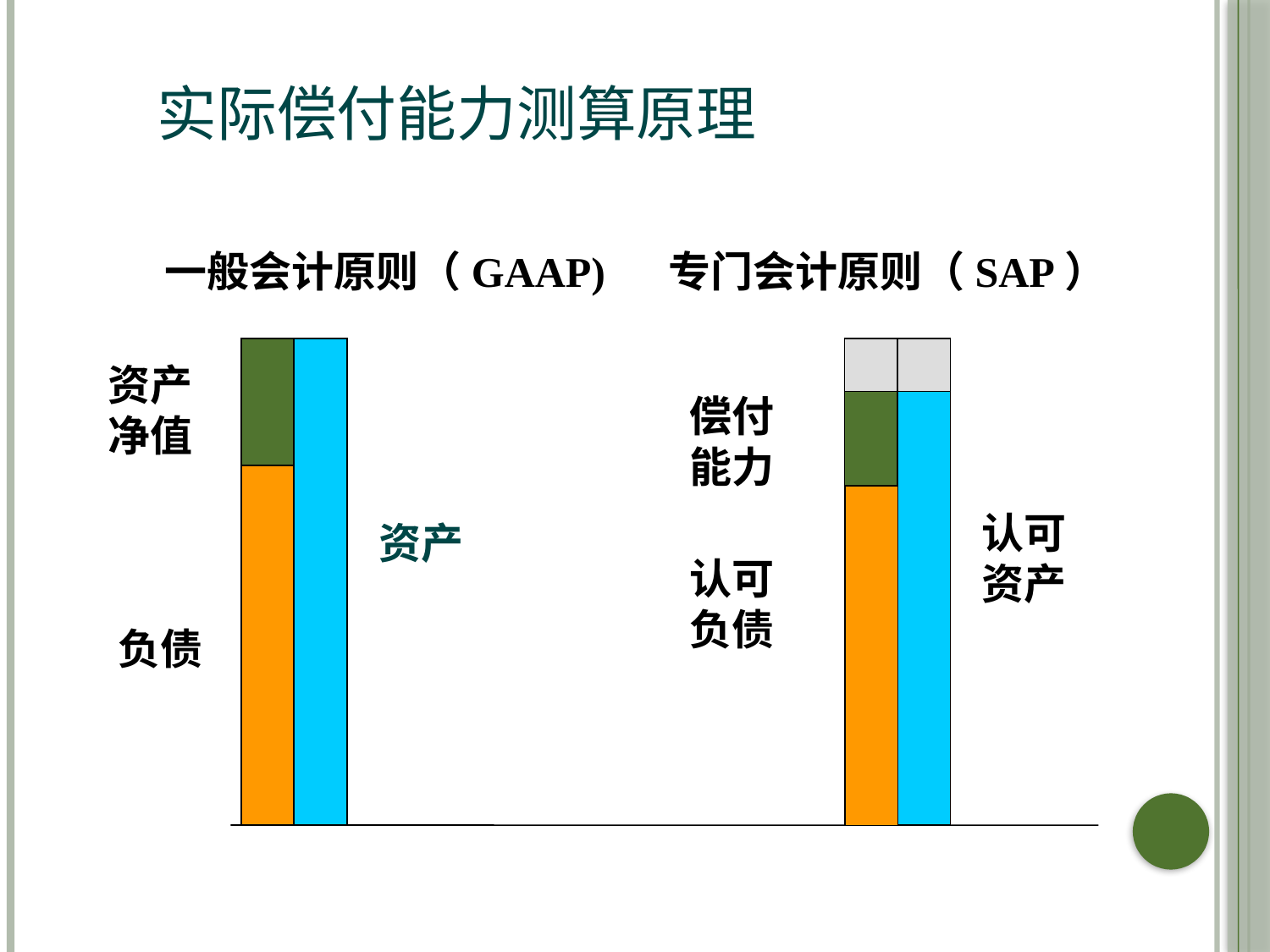

实际偿付能力测算原理

一般会计原则（GAAP)
专门会计原则（SAP）

资产
净值
偿付
能力

认可资产
资产
认可负债
负债